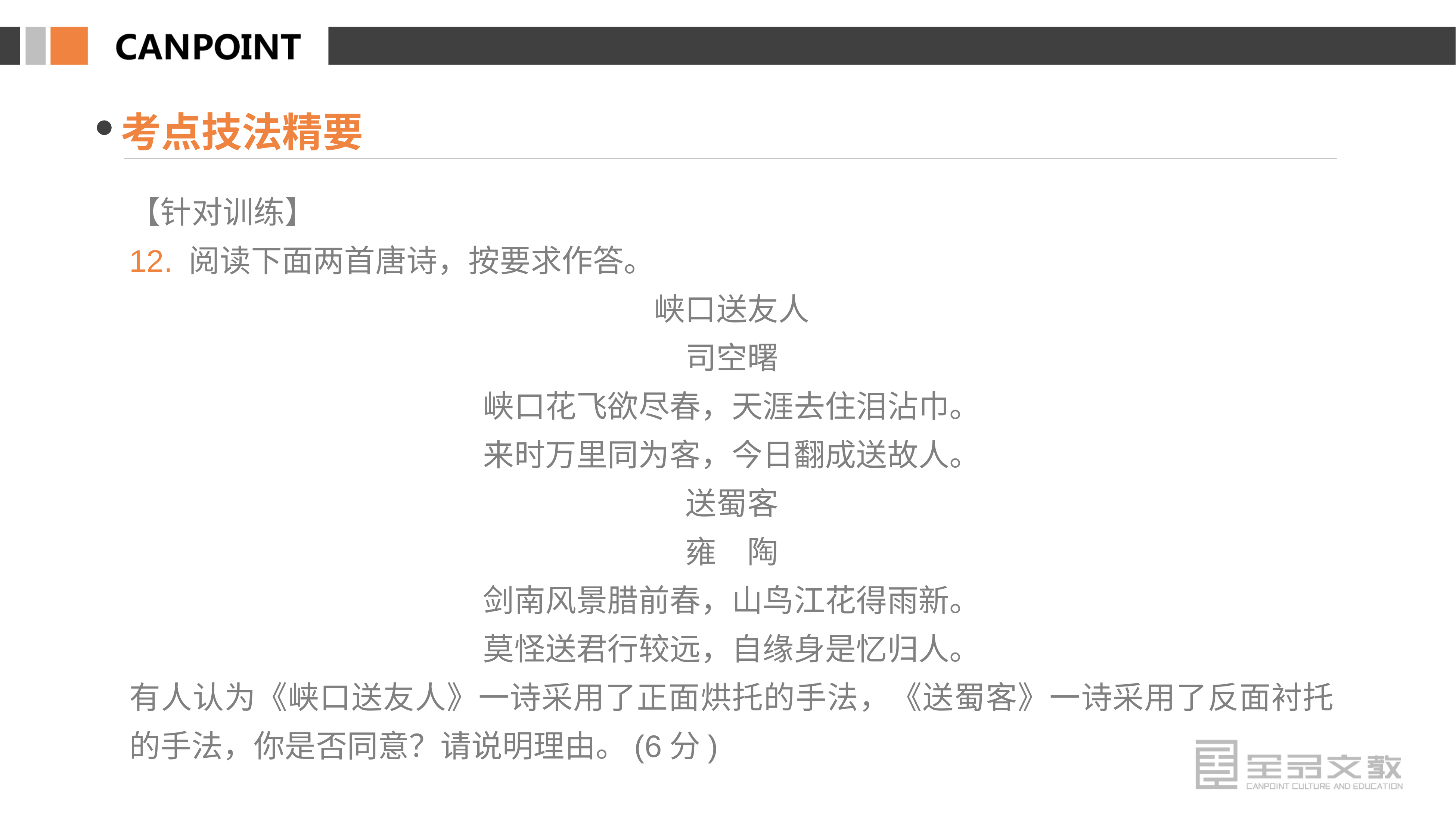

考点技法精要

【针对训练】
12. 阅读下面两首唐诗，按要求作答。
峡口送友人
司空曙
峡口花飞欲尽春，天涯去住泪沾巾。
来时万里同为客，今日翻成送故人。
送蜀客
雍　陶
剑南风景腊前春，山鸟江花得雨新。
莫怪送君行较远，自缘身是忆归人。
有人认为《峡口送友人》一诗采用了正面烘托的手法，《送蜀客》一诗采用了反面衬托的手法，你是否同意？请说明理由。(6分)